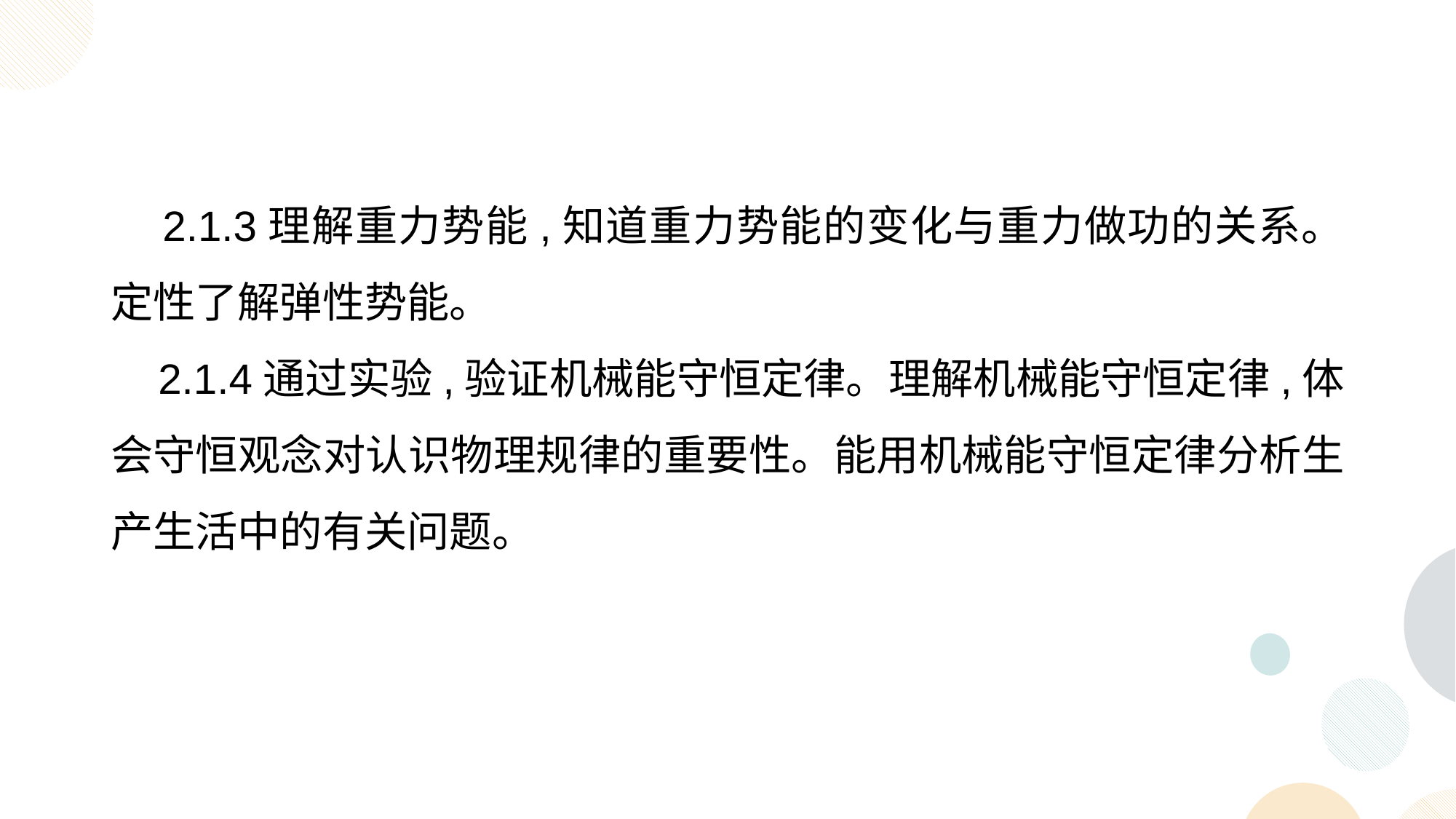

2.1.3理解重力势能,知道重力势能的变化与重力做功的关系。定性了解弹性势能。
    2.1.4通过实验,验证机械能守恒定律。理解机械能守恒定律,体会守恒观念对认识物理规律的重要性。能用机械能守恒定律分析生产生活中的有关问题。